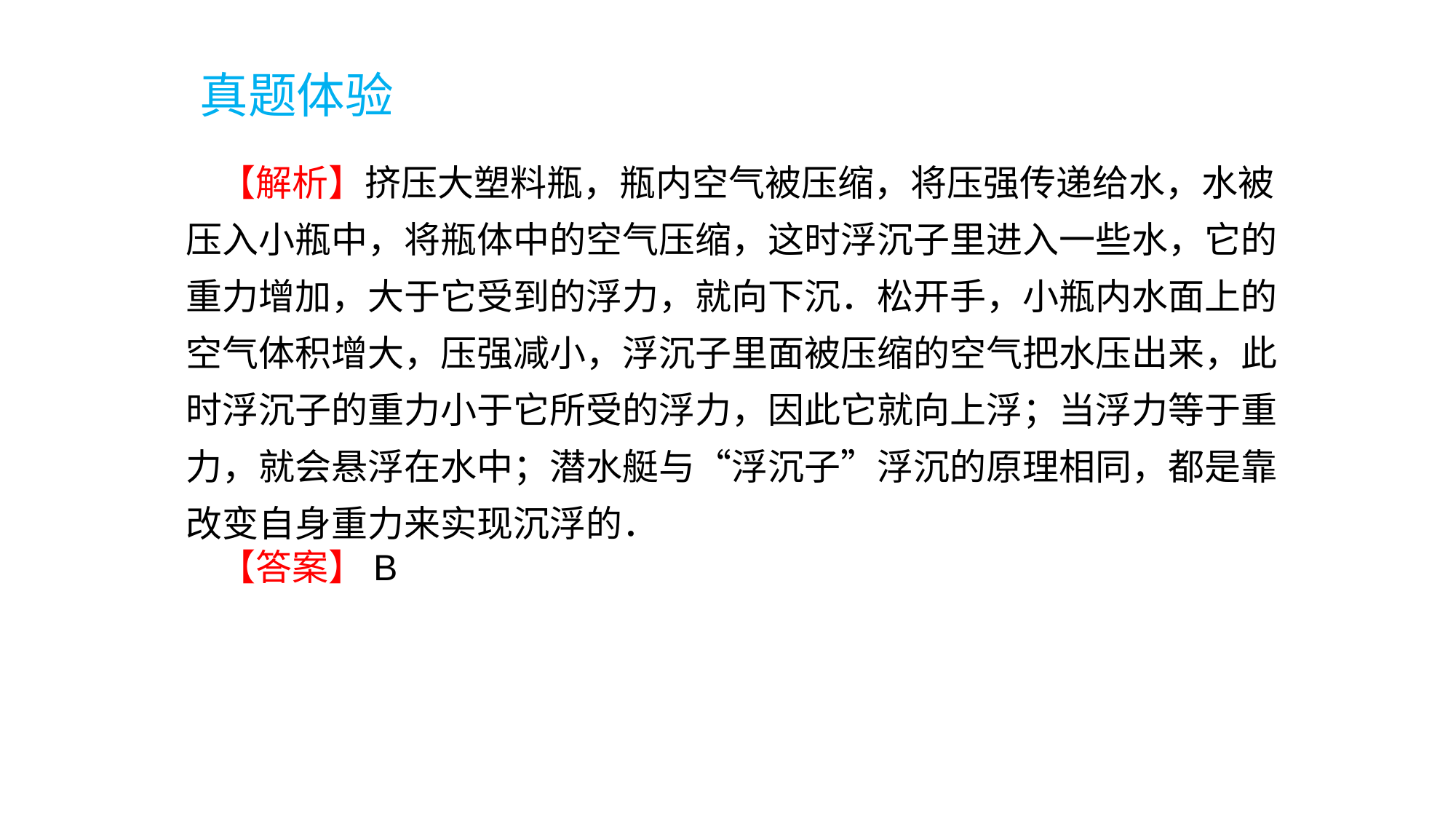

真题体验
   【解析】挤压大塑料瓶，瓶内空气被压缩，将压强传递给水，水被压入小瓶中，将瓶体中的空气压缩，这时浮沉子里进入一些水，它的重力增加，大于它受到的浮力，就向下沉．松开手，小瓶内水面上的空气体积增大，压强减小，浮沉子里面被压缩的空气把水压出来，此时浮沉子的重力小于它所受的浮力，因此它就向上浮；当浮力等于重力，就会悬浮在水中；潜水艇与“浮沉子”浮沉的原理相同，都是靠改变自身重力来实现沉浮的．
   【答案】B